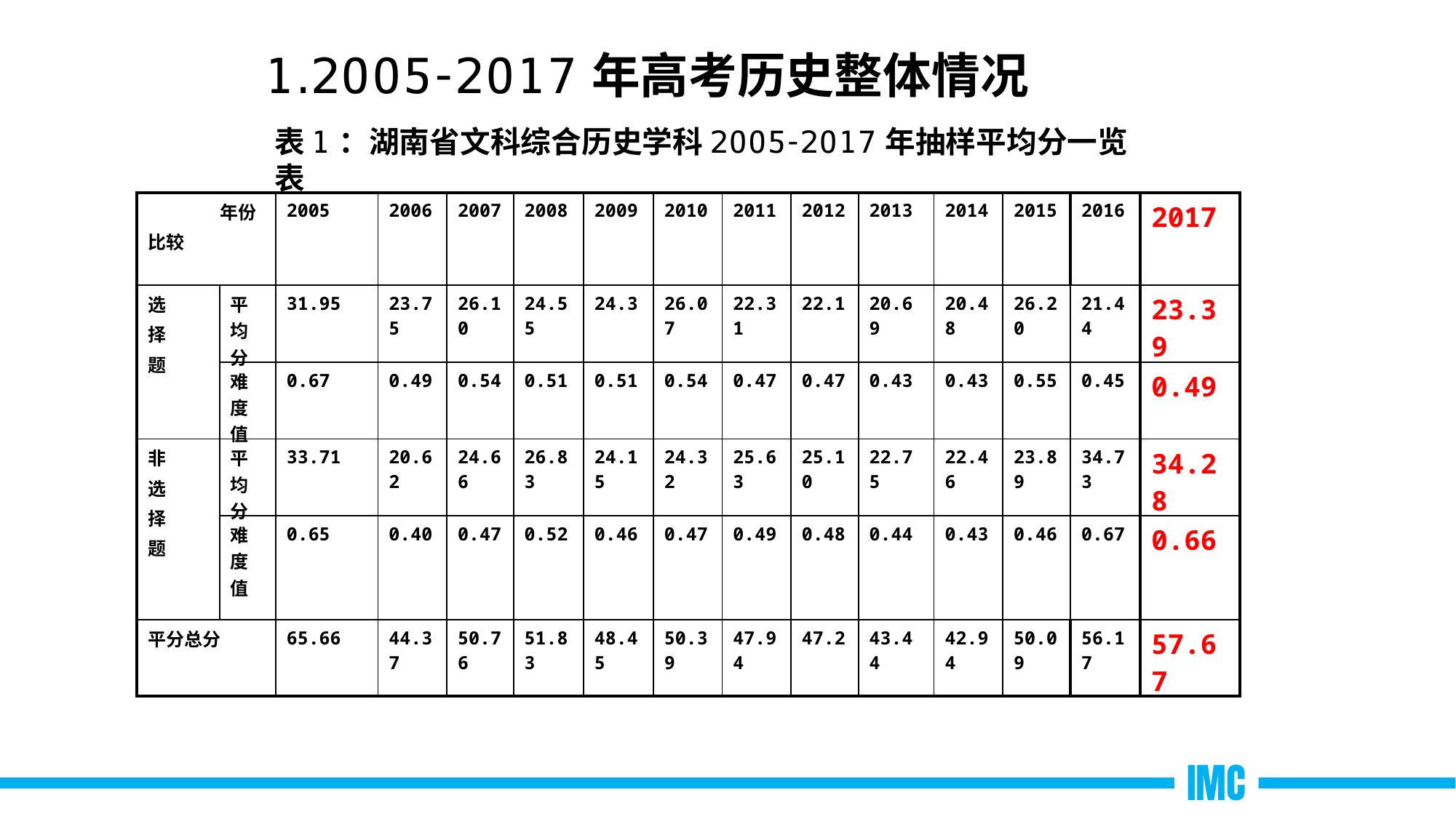

1.2005-2017年高考历史整体情况
表1：湖南省文科综合历史学科2005-2017年抽样平均分一览表
| 年份 比较 |  | 2005 | 2006 | 2007 | 2008 | 2009 | 2010 | 2011 | 2012 | 2013 | 2014 | 2015 | 2016 | 2017 |
| --- | --- | --- | --- | --- | --- | --- | --- | --- | --- | --- | --- | --- | --- | --- |
| 选 择 题 | 平均分 | 31.95 | 23.75 | 26.10 | 24.55 | 24.3 | 26.07 | 22.31 | 22.1 | 20.69 | 20.48 | 26.20 | 21.44 | 23.39 |
|  | 难度值 | 0.67 | 0.49 | 0.54 | 0.51 | 0.51 | 0.54 | 0.47 | 0.47 | 0.43 | 0.43 | 0.55 | 0.45 | 0.49 |
| 非 选 择 题 | 平均分 | 33.71 | 20.62 | 24.66 | 26.83 | 24.15 | 24.32 | 25.63 | 25.10 | 22.75 | 22.46 | 23.89 | 34.73 | 34.28 |
|  | 难度值 | 0.65 | 0.40 | 0.47 | 0.52 | 0.46 | 0.47 | 0.49 | 0.48 | 0.44 | 0.43 | 0.46 | 0.67 | 0.66 |
| 平分总分 |  | 65.66 | 44.37 | 50.76 | 51.83 | 48.45 | 50.39 | 47.94 | 47.2 | 43.44 | 42.94 | 50.09 | 56.17 | 57.67 |